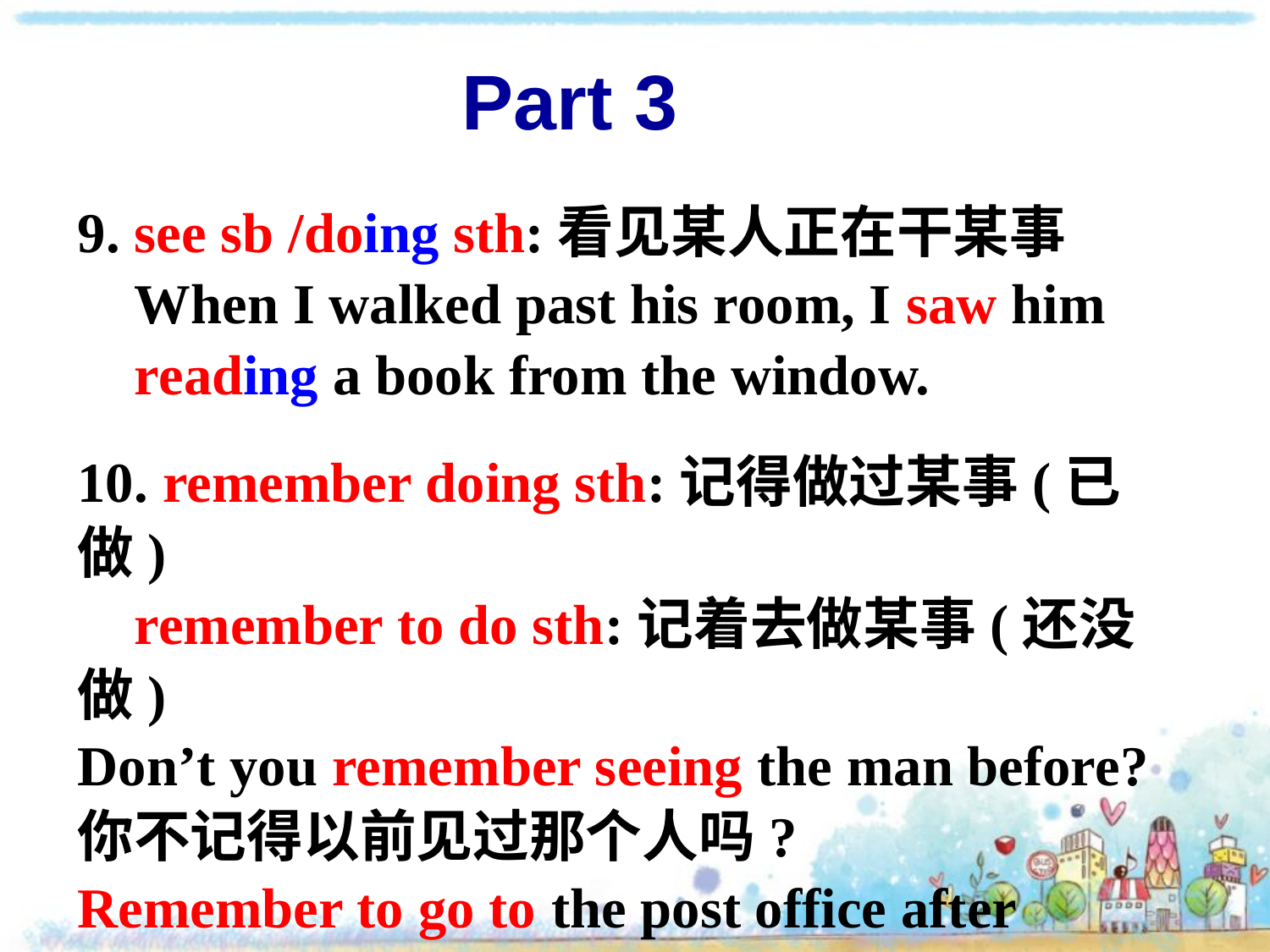

Part 3
9. see sb /doing sth:看见某人正在干某事
    When I walked past his room, I saw him
    reading a book from the window.
10. remember doing sth:记得做过某事(已做)
    remember to do sth:记着去做某事(还没做)
Don’t you remember seeing the man before?
你不记得以前见过那个人吗?
Remember to go to the post office after school.
记着放学后去趟邮局。